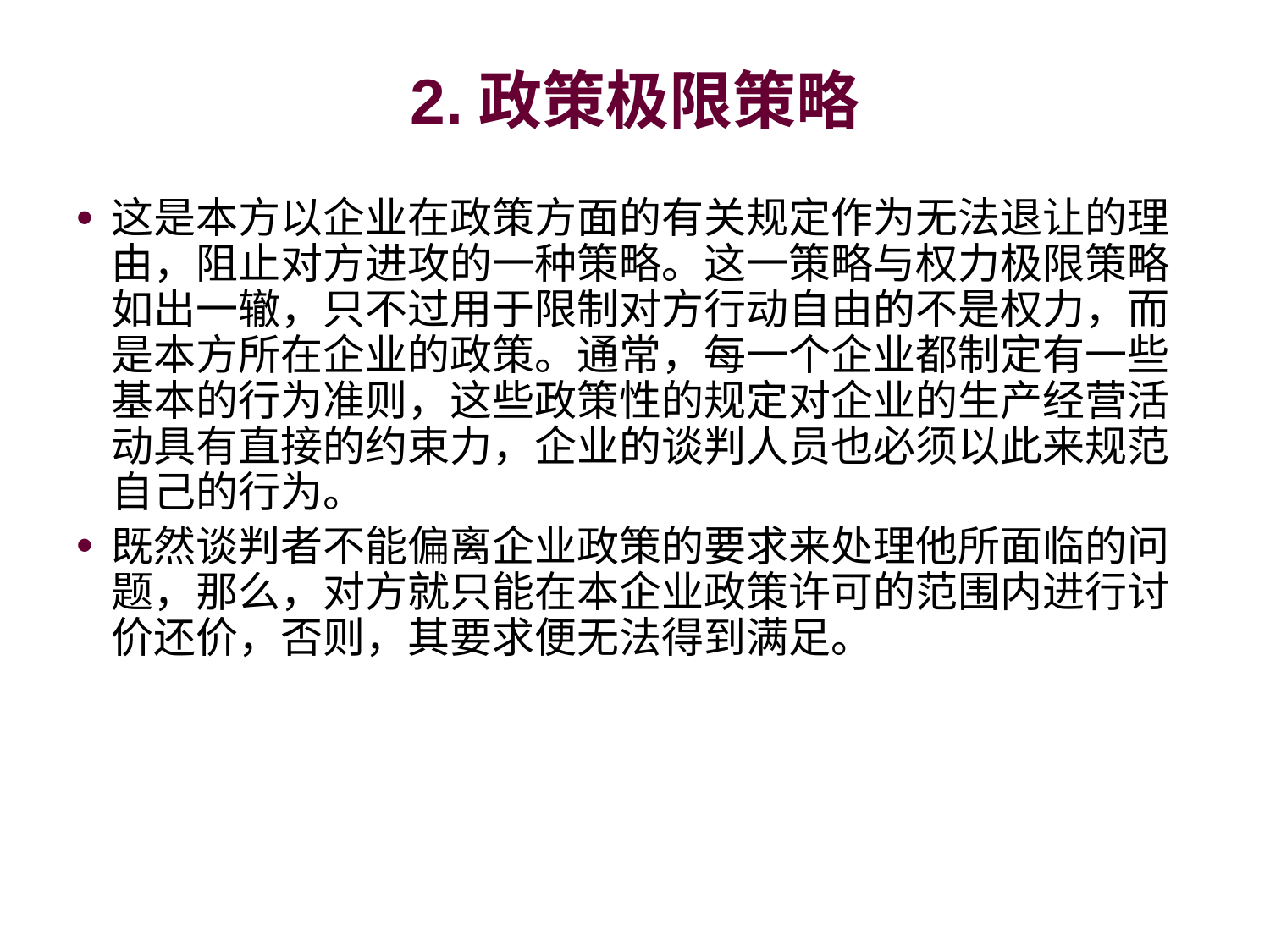

# 2.政策极限策略
这是本方以企业在政策方面的有关规定作为无法退让的理由，阻止对方进攻的一种策略。这一策略与权力极限策略如出一辙，只不过用于限制对方行动自由的不是权力，而是本方所在企业的政策。通常，每一个企业都制定有一些基本的行为准则，这些政策性的规定对企业的生产经营活动具有直接的约束力，企业的谈判人员也必须以此来规范自己的行为。
既然谈判者不能偏离企业政策的要求来处理他所面临的问题，那么，对方就只能在本企业政策许可的范围内进行讨价还价，否则，其要求便无法得到满足。